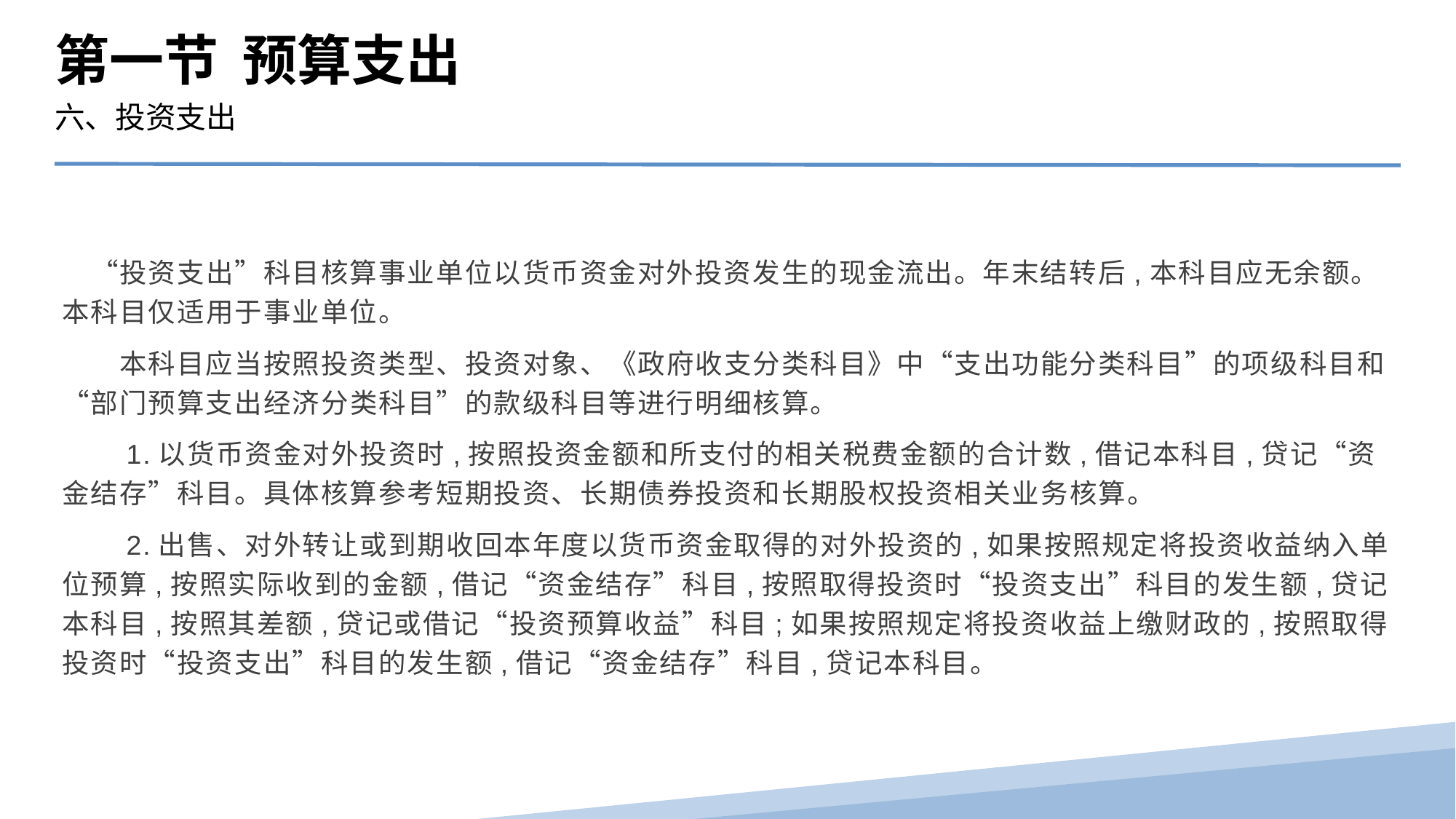

第一节  预算支出
六、投资支出
　“投资支出”科目核算事业单位以货币资金对外投资发生的现金流出。年末结转后,本科目应无余额。本科目仅适用于事业单位。
　　本科目应当按照投资类型、投资对象、《政府收支分类科目》中“支出功能分类科目”的项级科目和“部门预算支出经济分类科目”的款级科目等进行明细核算。
　　1.以货币资金对外投资时,按照投资金额和所支付的相关税费金额的合计数,借记本科目,贷记“资金结存”科目。具体核算参考短期投资、长期债券投资和长期股权投资相关业务核算。
　　2.出售、对外转让或到期收回本年度以货币资金取得的对外投资的,如果按照规定将投资收益纳入单位预算,按照实际收到的金额,借记“资金结存”科目,按照取得投资时“投资支出”科目的发生额,贷记本科目,按照其差额,贷记或借记“投资预算收益”科目;如果按照规定将投资收益上缴财政的,按照取得投资时“投资支出”科目的发生额,借记“资金结存”科目,贷记本科目。